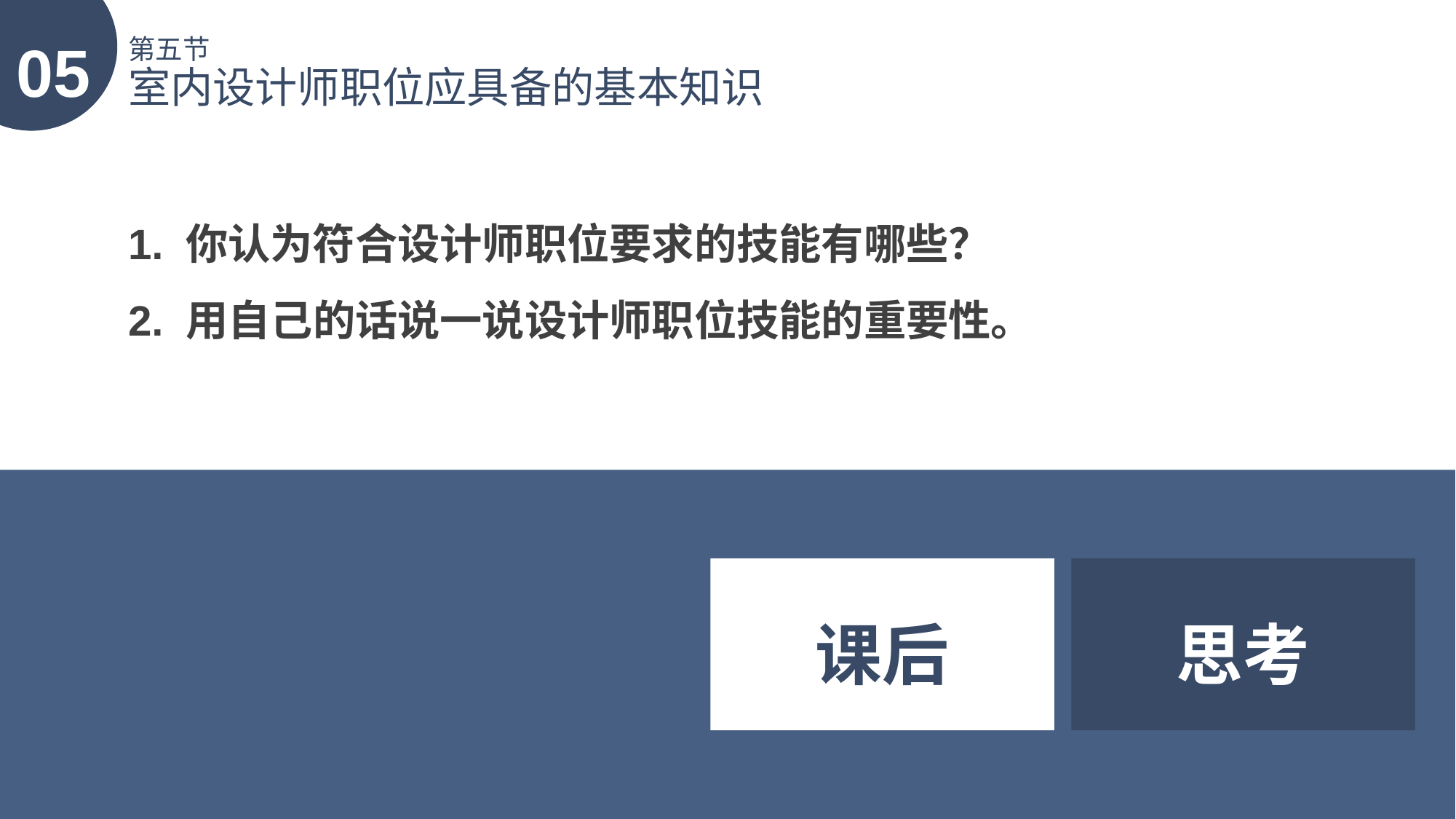

05
第五节
室内设计师职位应具备的基本知识
1. 你认为符合设计师职位要求的技能有哪些？
2. 用自己的话说一说设计师职位技能的重要性。

课后
思考